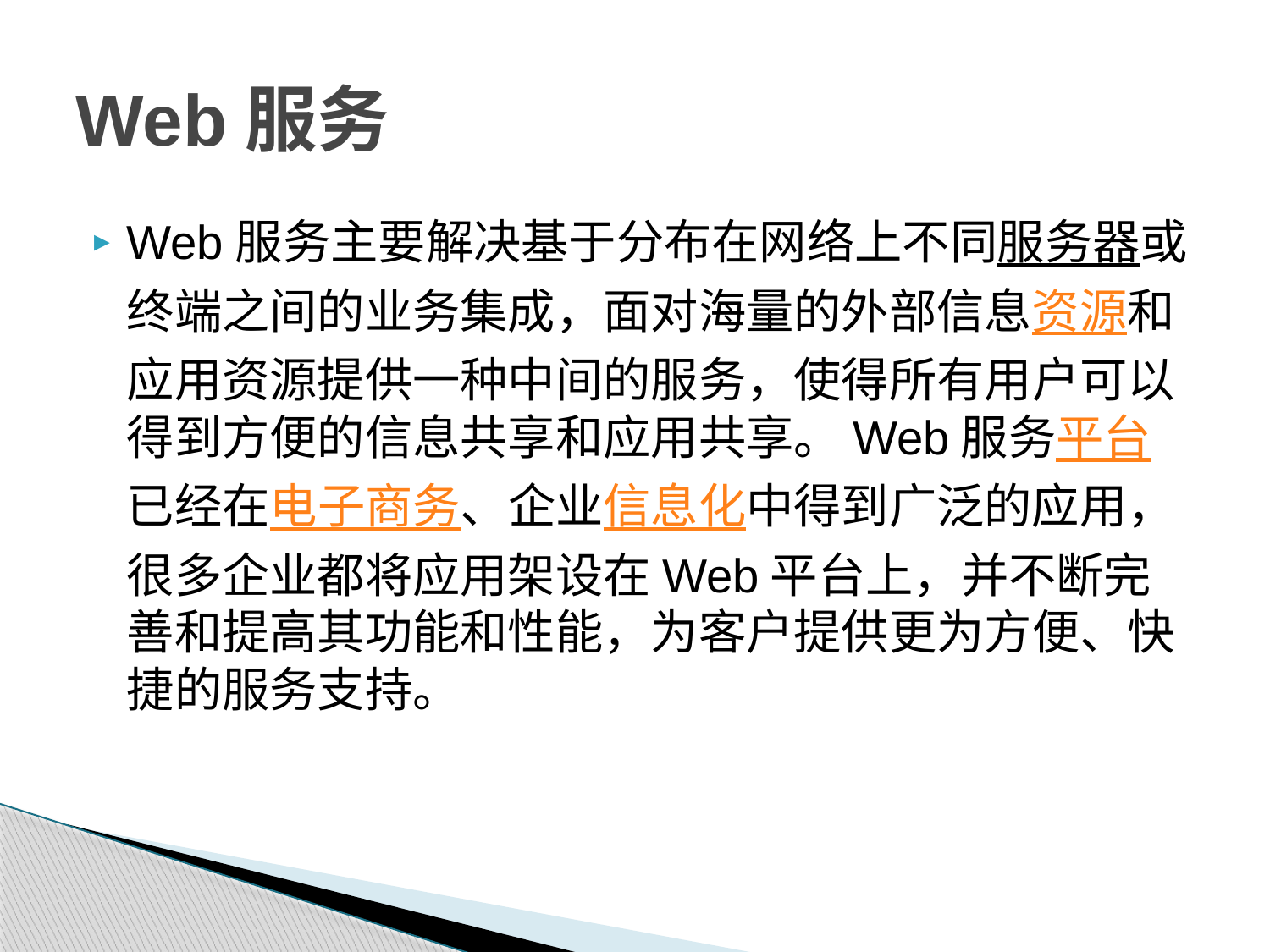

# Web服务
Web服务主要解决基于分布在网络上不同服务器或终端之间的业务集成，面对海量的外部信息资源和应用资源提供一种中间的服务，使得所有用户可以得到方便的信息共享和应用共享。Web服务平台已经在电子商务、企业信息化中得到广泛的应用，很多企业都将应用架设在Web平台上，并不断完善和提高其功能和性能，为客户提供更为方便、快捷的服务支持。